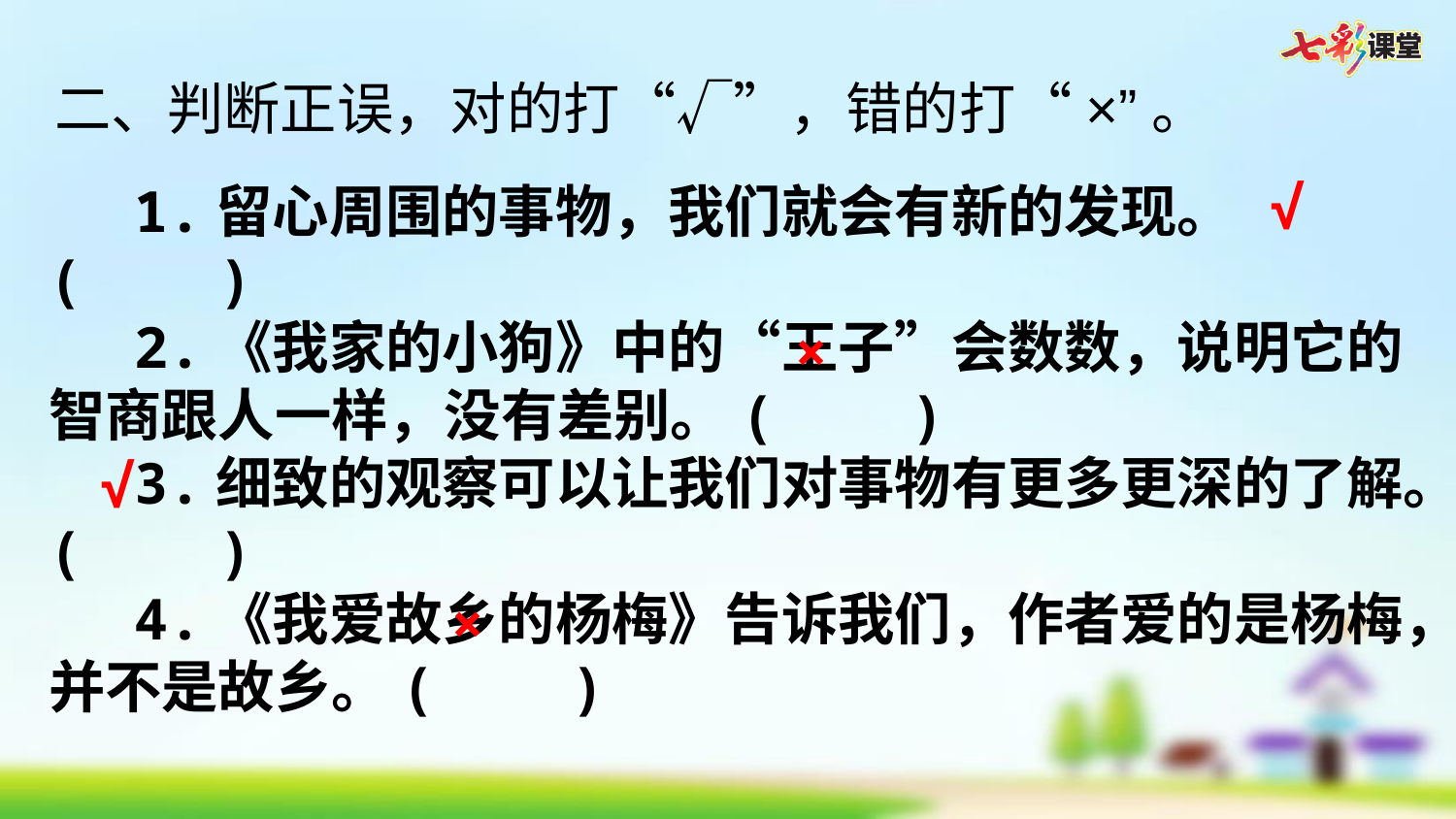

二、判断正误，对的打“√”，错的打“×”。
√
1.留心周围的事物，我们就会有新的发现。(    )
2.《我家的小狗》中的“王子”会数数，说明它的智商跟人一样，没有差别。(    )
3.细致的观察可以让我们对事物有更多更深的了解。(    )
4.《我爱故乡的杨梅》告诉我们，作者爱的是杨梅，并不是故乡。(    )
×
√
×